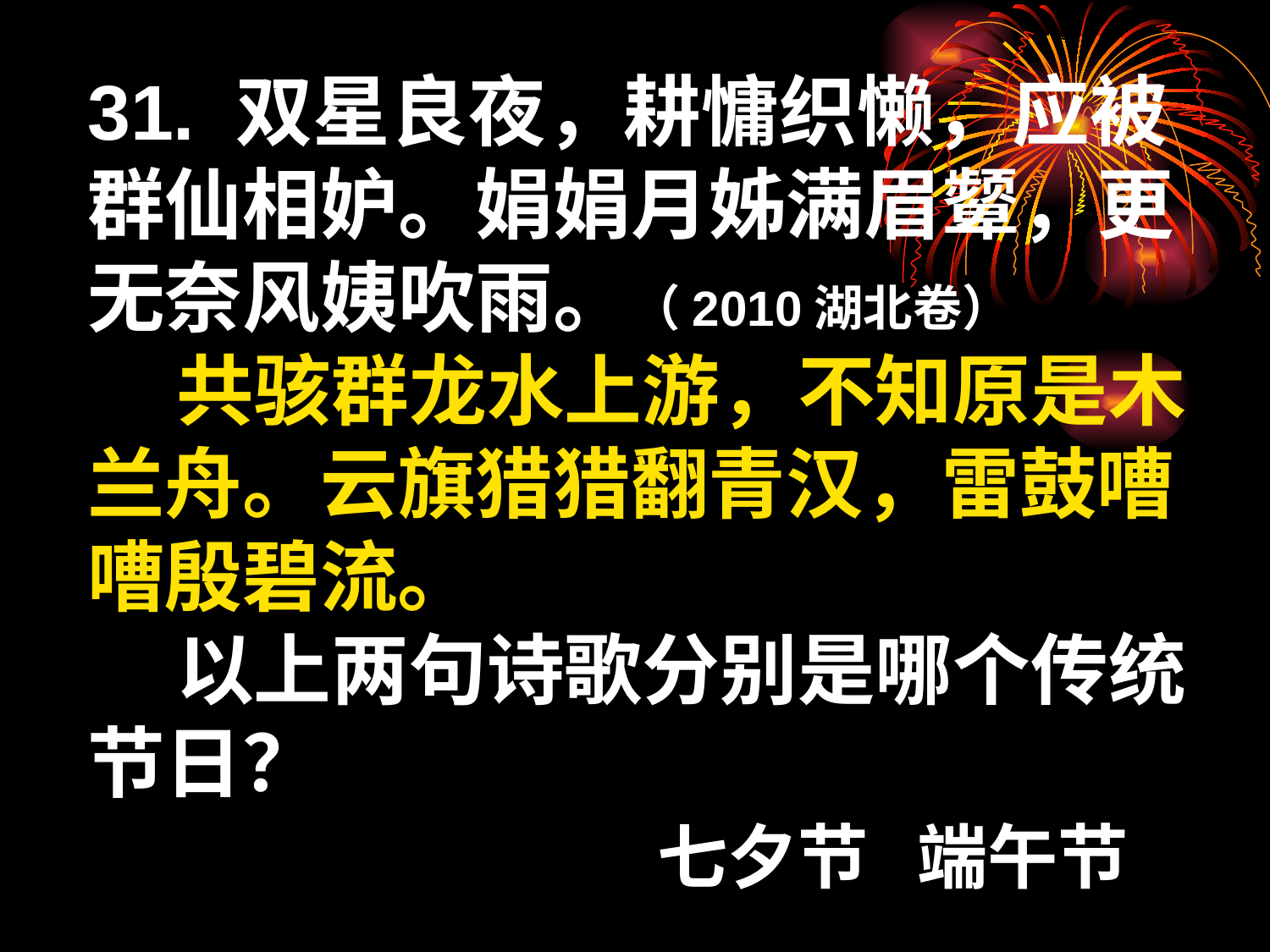

31. 双星良夜，耕慵织懒，应被群仙相妒。娟娟月姊满眉颦，更无奈风姨吹雨。（2010湖北卷）
    共骇群龙水上游，不知原是木兰舟。云旗猎猎翻青汉，雷鼓嘈嘈殷碧流。
    以上两句诗歌分别是哪个传统节日？
七夕节   端午节